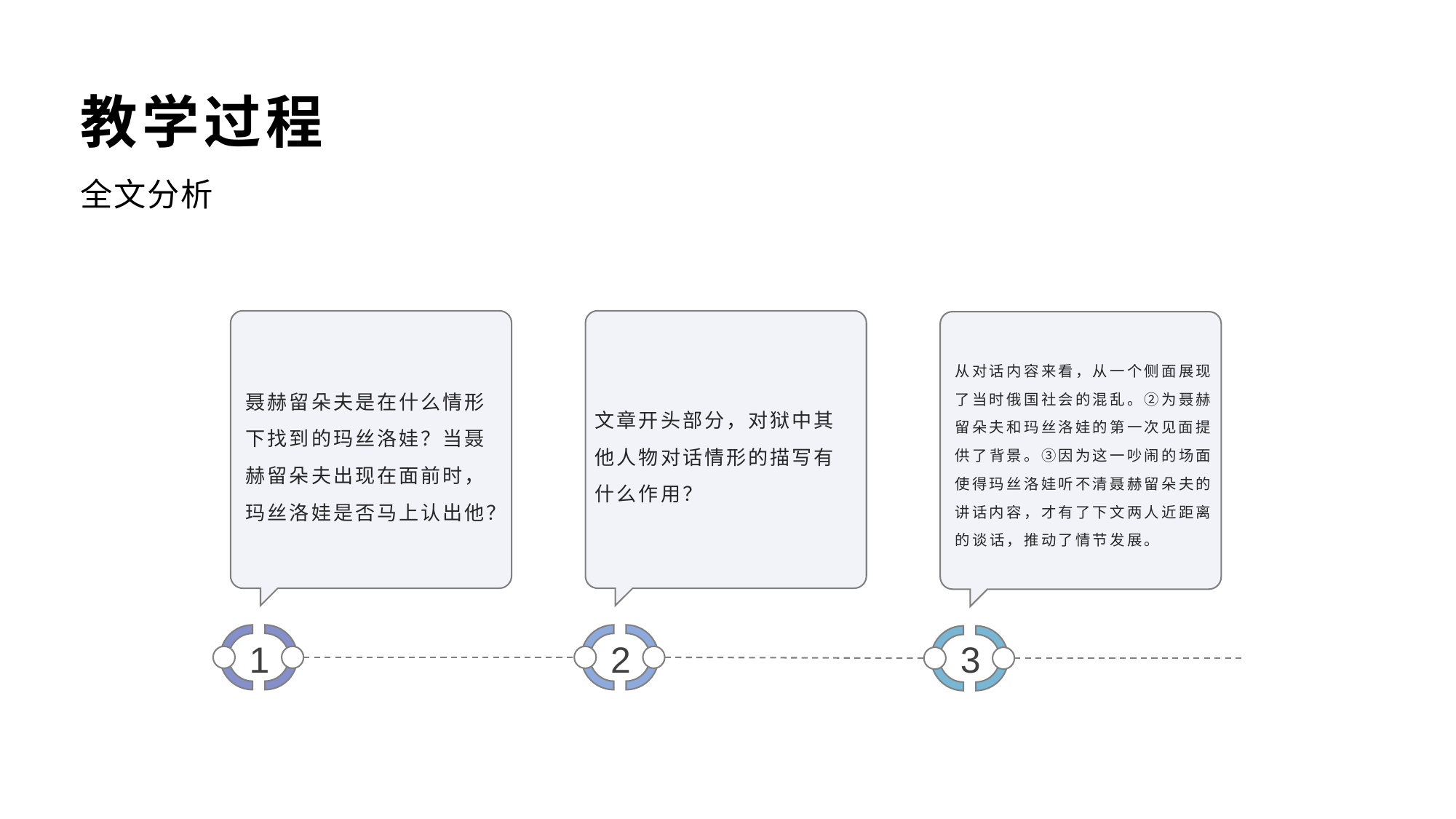

教学过程
全文分析

聂赫留朵夫是在什么情形下找到的玛丝洛娃？当聂赫留朵夫出现在面前时，玛丝洛娃是否马上认出他？
文章开头部分，对狱中其他人物对话情形的描写有什么作用？
从对话内容来看，从一个侧面展现了当时俄国社会的混乱。②为聂赫留朵夫和玛丝洛娃的第一次见面提供了背景。③因为这一吵闹的场面使得玛丝洛娃听不清聂赫留朵夫的讲话内容，才有了下文两人近距离的谈话，推动了情节发展。

1
2
3